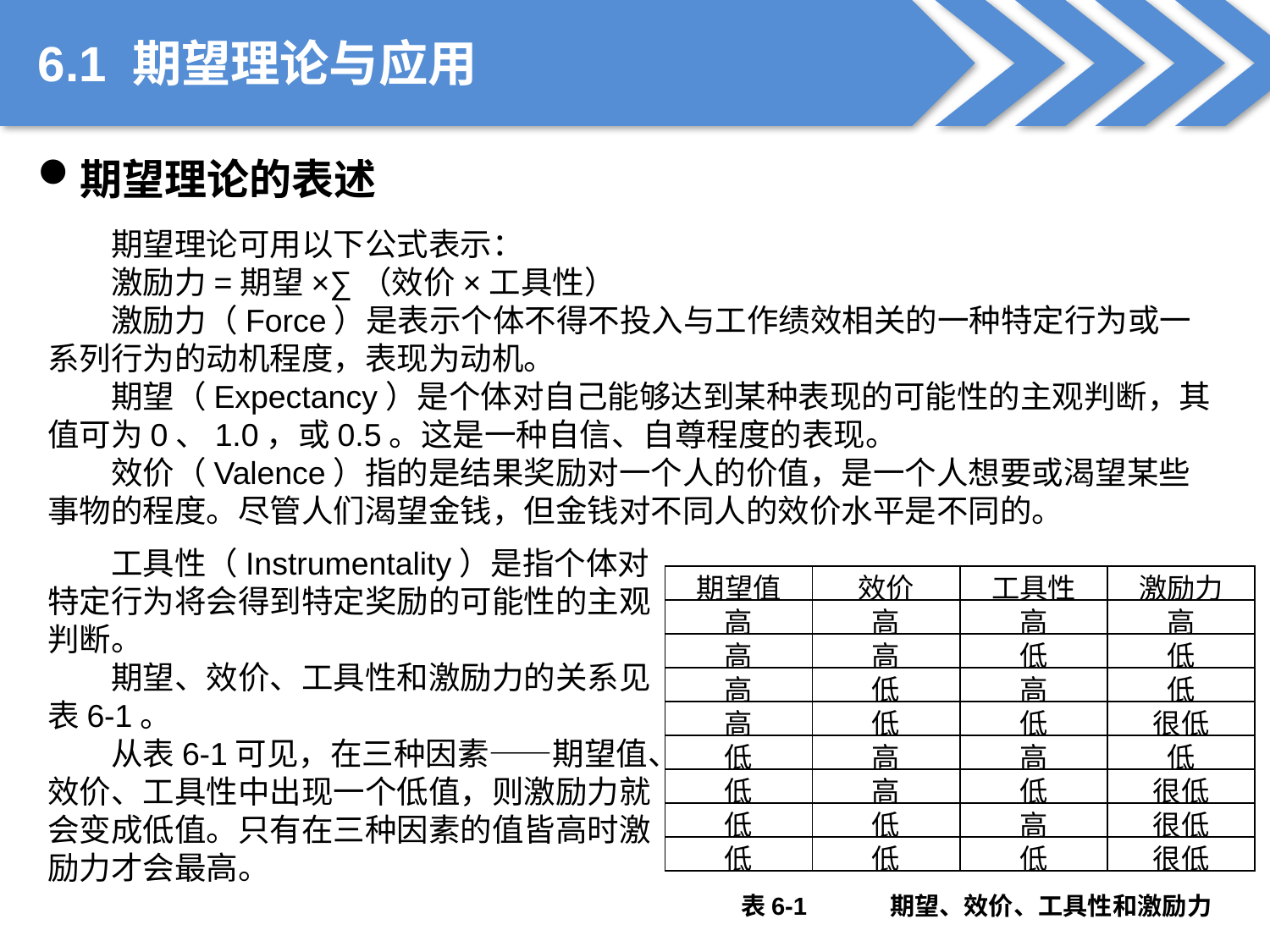

6.1 期望理论与应用
期望理论的表述
期望理论可用以下公式表示：
激励力=期望×∑（效价×工具性）
激励力（Force）是表示个体不得不投入与工作绩效相关的一种特定行为或一系列行为的动机程度，表现为动机。
期望（Expectancy）是个体对自己能够达到某种表现的可能性的主观判断，其值可为0、1.0，或0.5。这是一种自信、自尊程度的表现。
效价（Valence）指的是结果奖励对一个人的价值，是一个人想要或渴望某些事物的程度。尽管人们渴望金钱，但金钱对不同人的效价水平是不同的。

工具性（Instrumentality）是指个体对特定行为将会得到特定奖励的可能性的主观判断。
期望、效价、工具性和激励力的关系见表6-1。
从表6-1可见，在三种因素——期望值、效价、工具性中出现一个低值，则激励力就会变成低值。只有在三种因素的值皆高时激励力才会最高。
| 期望值 | 效价 | 工具性 | 激励力 |
| --- | --- | --- | --- |
| 高 | 高 | 高 | 高 |
| 高 | 高 | 低 | 低 |
| 高 | 低 | 高 | 低 |
| 高 | 低 | 低 | 很低 |
| 低 | 高 | 高 | 低 |
| 低 | 高 | 低 | 很低 |
| 低 | 低 | 高 | 很低 |
| 低 | 低 | 低 | 很低 |
表6-1           期望、效价、工具性和激励力